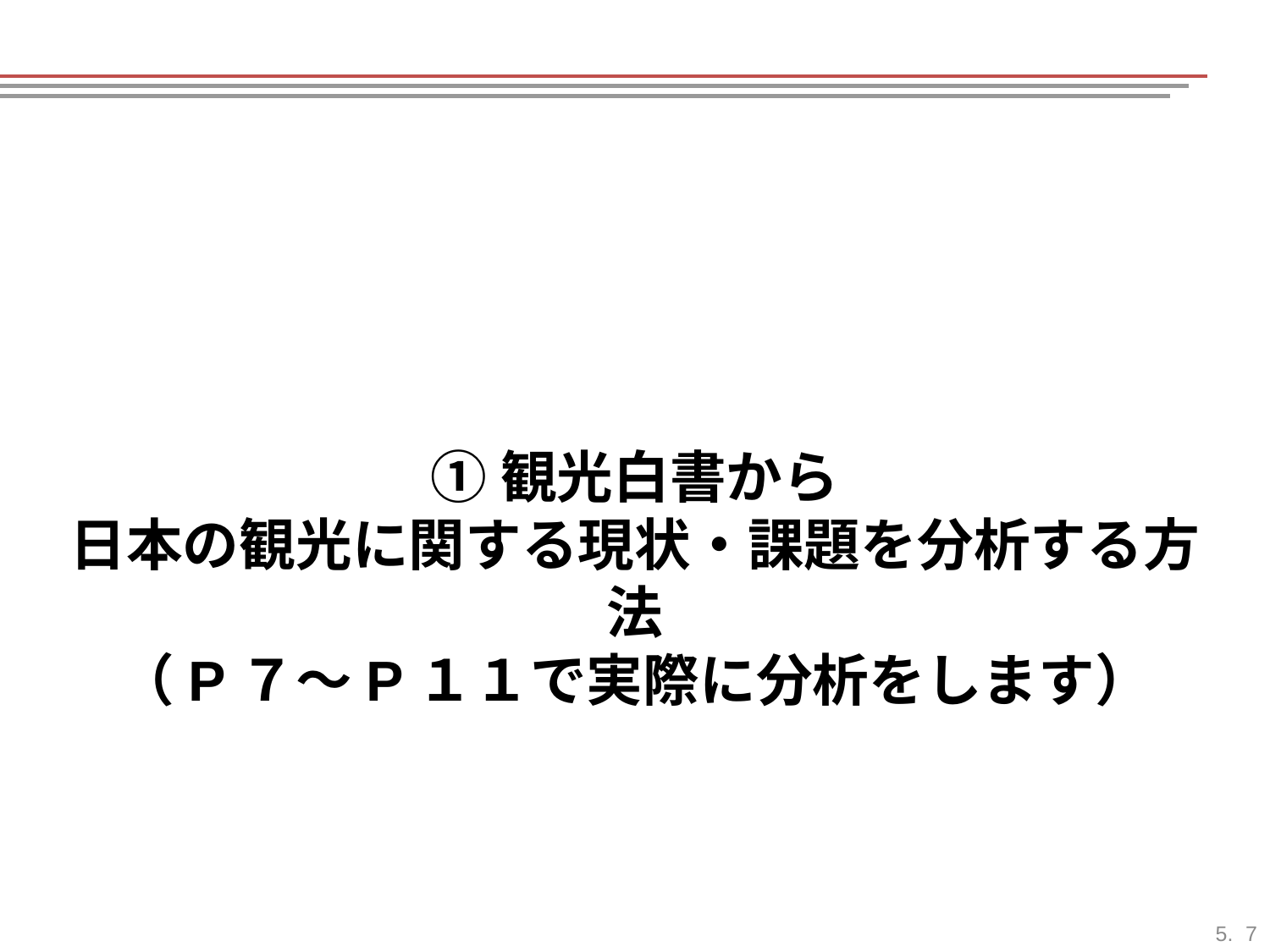

①観光白書から
日本の観光に関する現状・課題を分析する方法
（P７～P１１で実際に分析をします）
7